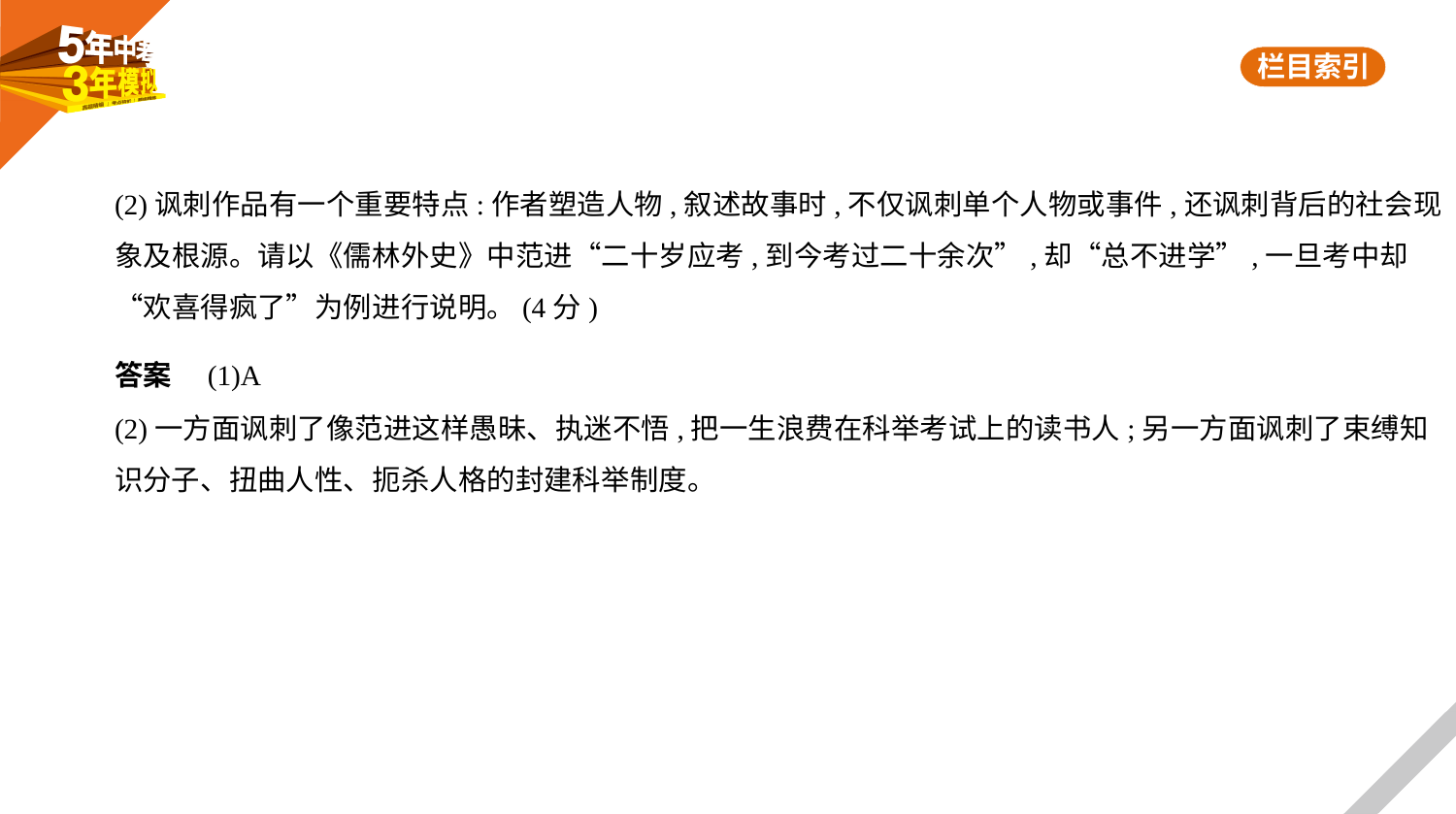

(2)讽刺作品有一个重要特点:作者塑造人物,叙述故事时,不仅讽刺单个人物或事件,还讽刺背后的社会现
象及根源。请以《儒林外史》中范进“二十岁应考,到今考过二十余次”,却“总不进学”,一旦考中却
“欢喜得疯了”为例进行说明。(4分)
答案　(1)A
(2)一方面讽刺了像范进这样愚昧、执迷不悟,把一生浪费在科举考试上的读书人;另一方面讽刺了束缚知
识分子、扭曲人性、扼杀人格的封建科举制度。